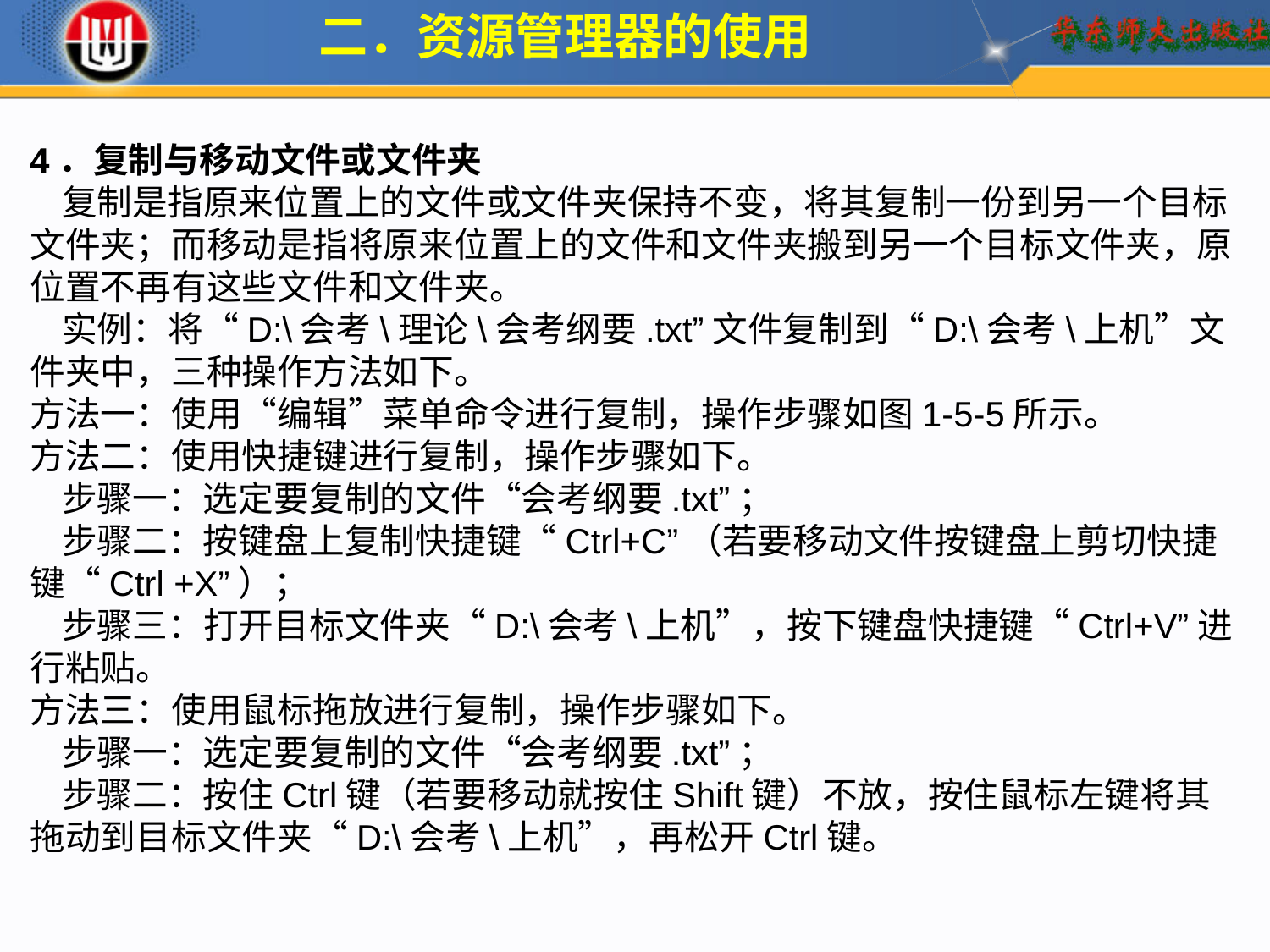

二．资源管理器的使用
4．复制与移动文件或文件夹
   复制是指原来位置上的文件或文件夹保持不变，将其复制一份到另一个目标文件夹；而移动是指将原来位置上的文件和文件夹搬到另一个目标文件夹，原位置不再有这些文件和文件夹。
   实例：将“D:\会考\理论\会考纲要.txt”文件复制到“D:\会考\上机”文件夹中，三种操作方法如下。
方法一：使用“编辑”菜单命令进行复制，操作步骤如图1-5-5所示。
方法二：使用快捷键进行复制，操作步骤如下。
   步骤一：选定要复制的文件“会考纲要.txt”；
   步骤二：按键盘上复制快捷键“Ctrl+C”（若要移动文件按键盘上剪切快捷键“Ctrl +X”）；
   步骤三：打开目标文件夹“D:\会考\上机”，按下键盘快捷键“Ctrl+V”进行粘贴。
方法三：使用鼠标拖放进行复制，操作步骤如下。
   步骤一：选定要复制的文件“会考纲要.txt”；
   步骤二：按住Ctrl键（若要移动就按住Shift键）不放，按住鼠标左键将其拖动到目标文件夹“D:\会考\上机”，再松开Ctrl键。